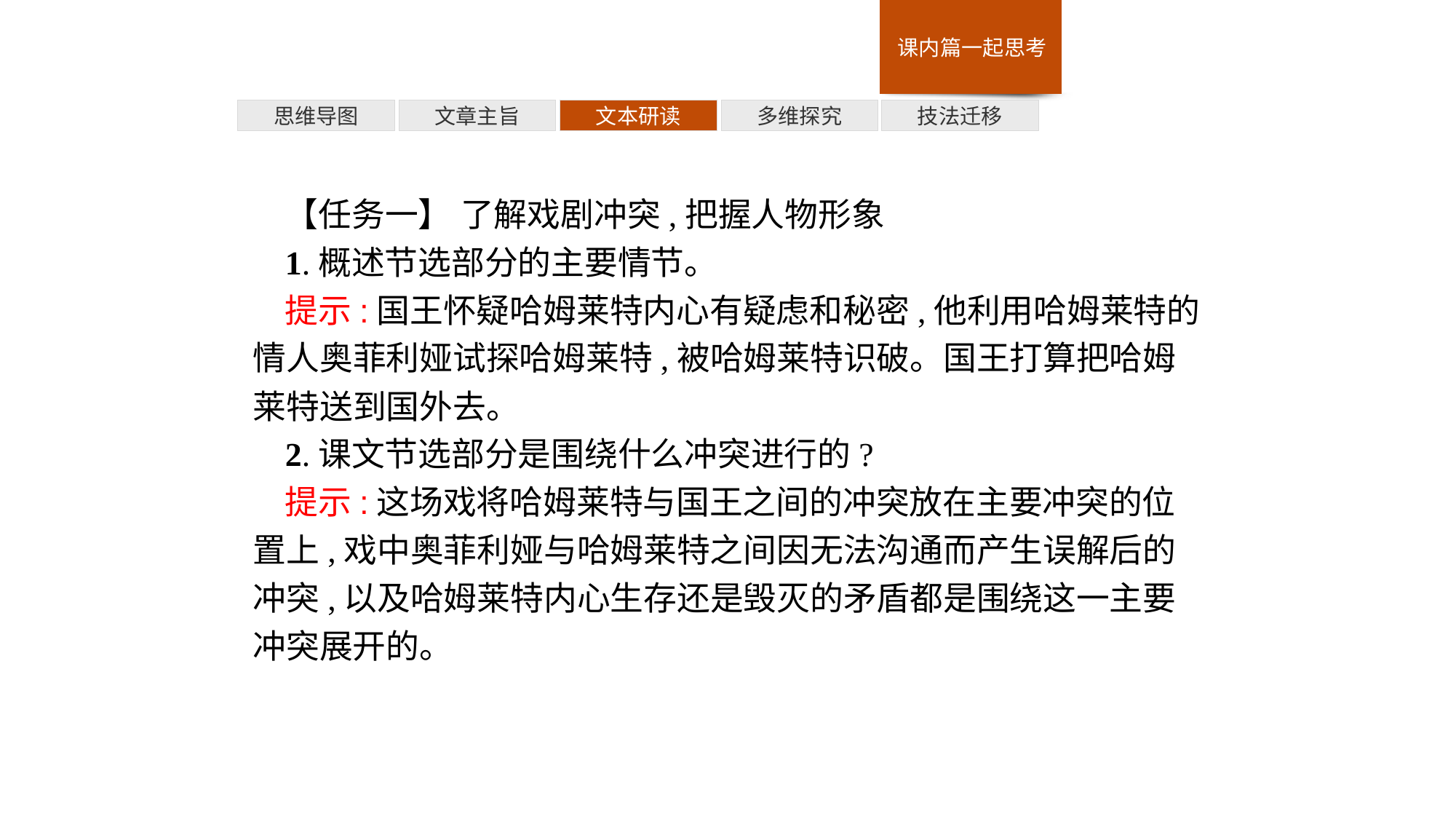

多维探究
思维导图
文章主旨
文本研读
技法迁移
【任务一】 了解戏剧冲突,把握人物形象
1.概述节选部分的主要情节。
提示:国王怀疑哈姆莱特内心有疑虑和秘密,他利用哈姆莱特的情人奥菲利娅试探哈姆莱特,被哈姆莱特识破。国王打算把哈姆莱特送到国外去。
2.课文节选部分是围绕什么冲突进行的?
提示:这场戏将哈姆莱特与国王之间的冲突放在主要冲突的位置上,戏中奥菲利娅与哈姆莱特之间因无法沟通而产生误解后的冲突,以及哈姆莱特内心生存还是毁灭的矛盾都是围绕这一主要冲突展开的。